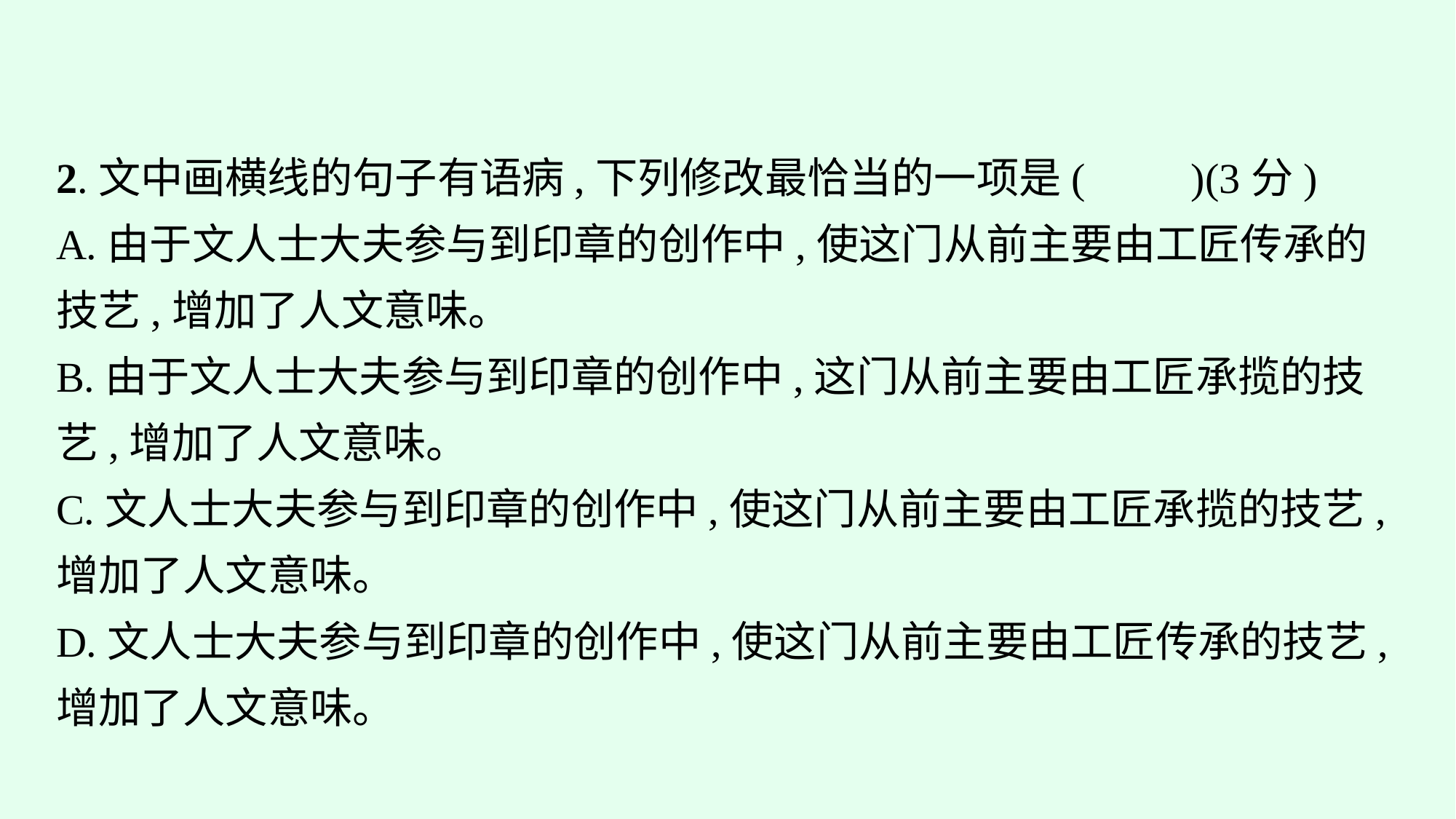

2.文中画横线的句子有语病,下列修改最恰当的一项是(　　)(3分)
A.由于文人士大夫参与到印章的创作中,使这门从前主要由工匠传承的技艺,增加了人文意味。
B.由于文人士大夫参与到印章的创作中,这门从前主要由工匠承揽的技艺,增加了人文意味。
C.文人士大夫参与到印章的创作中,使这门从前主要由工匠承揽的技艺,增加了人文意味。
D.文人士大夫参与到印章的创作中,使这门从前主要由工匠传承的技艺,增加了人文意味。